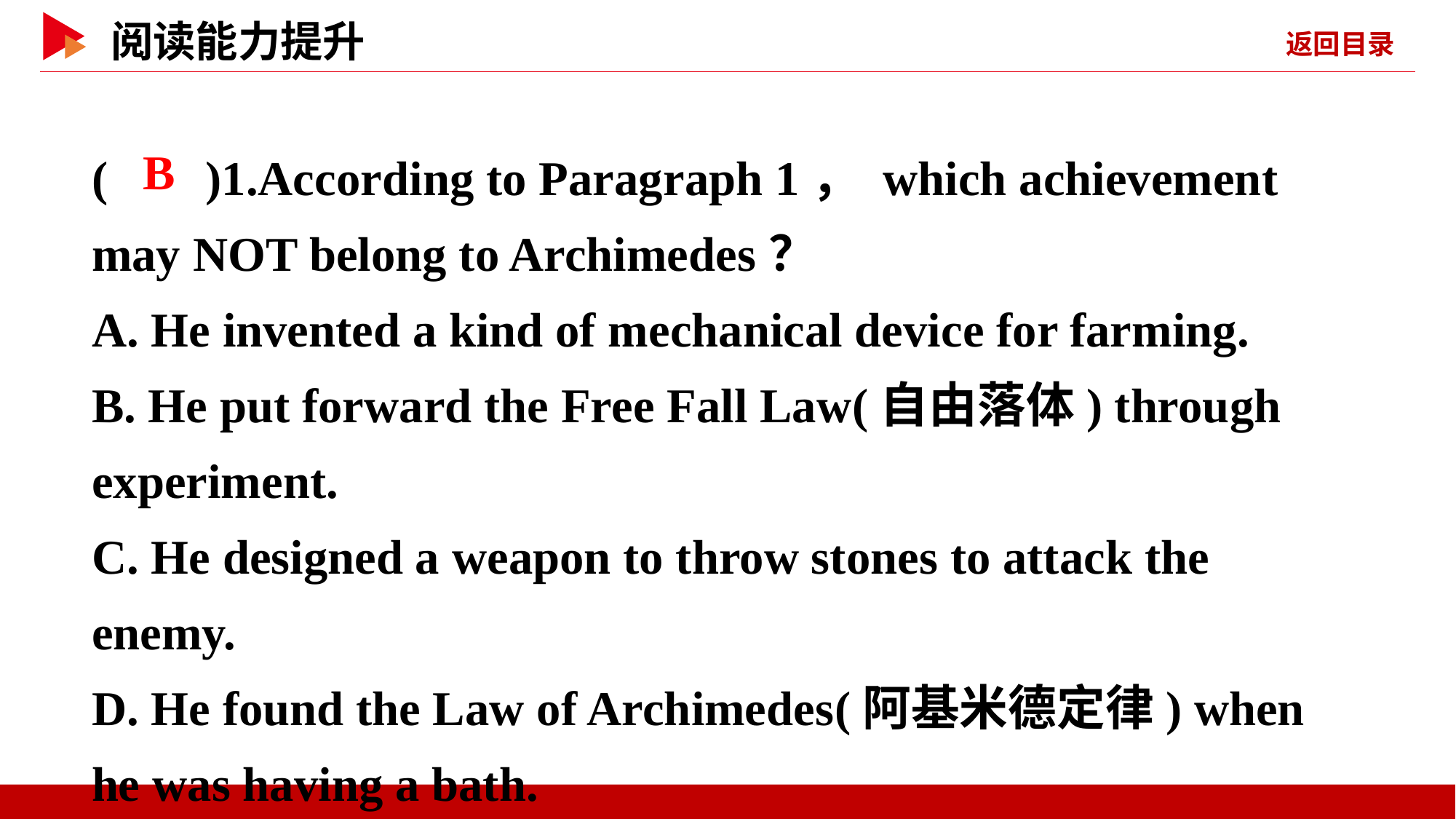

(        )1.According to Paragraph 1， which achievement may NOT belong to Archimedes？
A. He invented a kind of mechanical device for farming.
B. He put forward the Free Fall Law(自由落体) through experiment.
C. He designed a weapon to throw stones to attack the enemy.
D. He found the Law of Archimedes(阿基米德定律) when he was having a bath.
   B